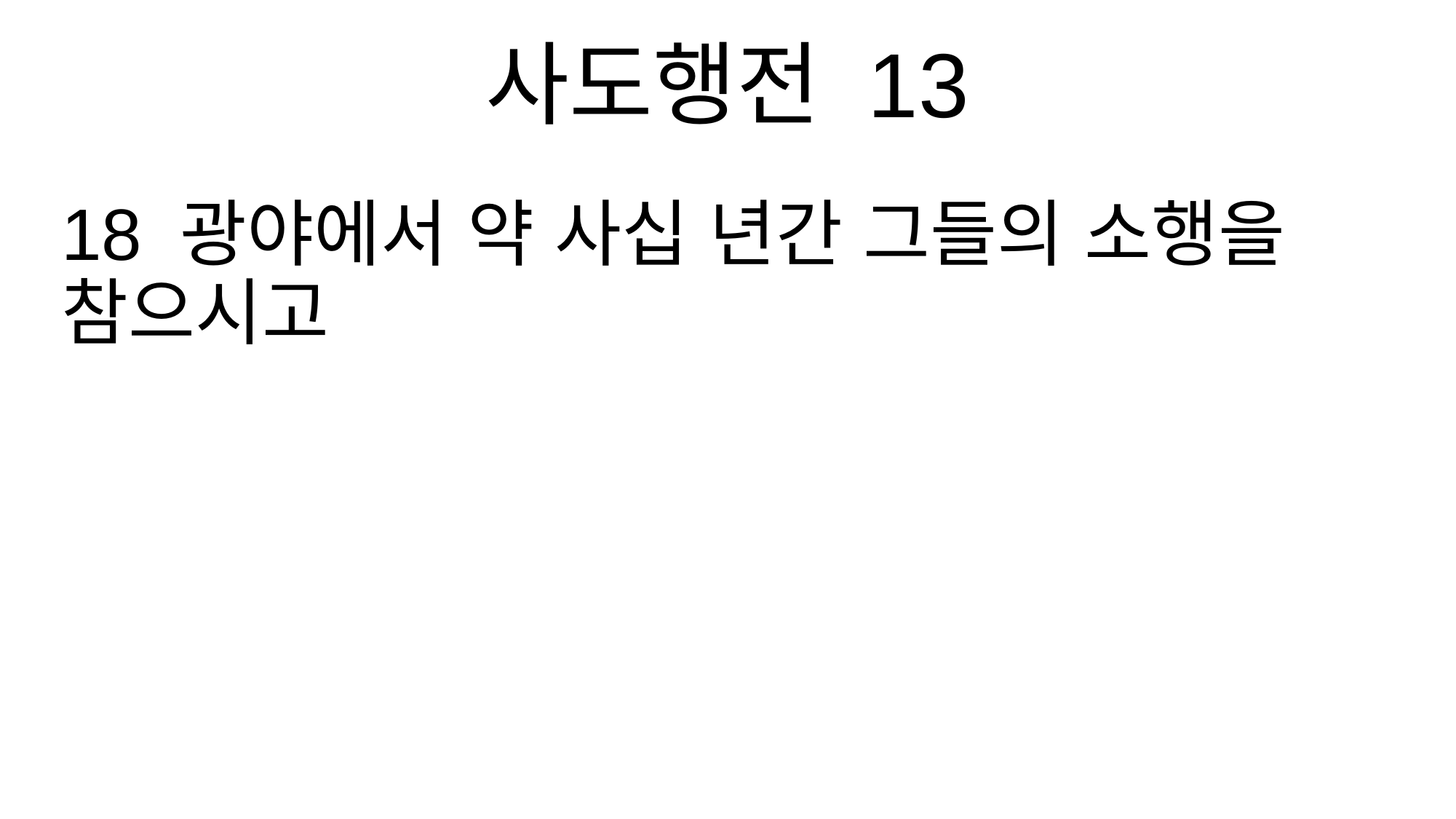

사도행전 13
18 광야에서 약 사십 년간 그들의 소행을 참으시고